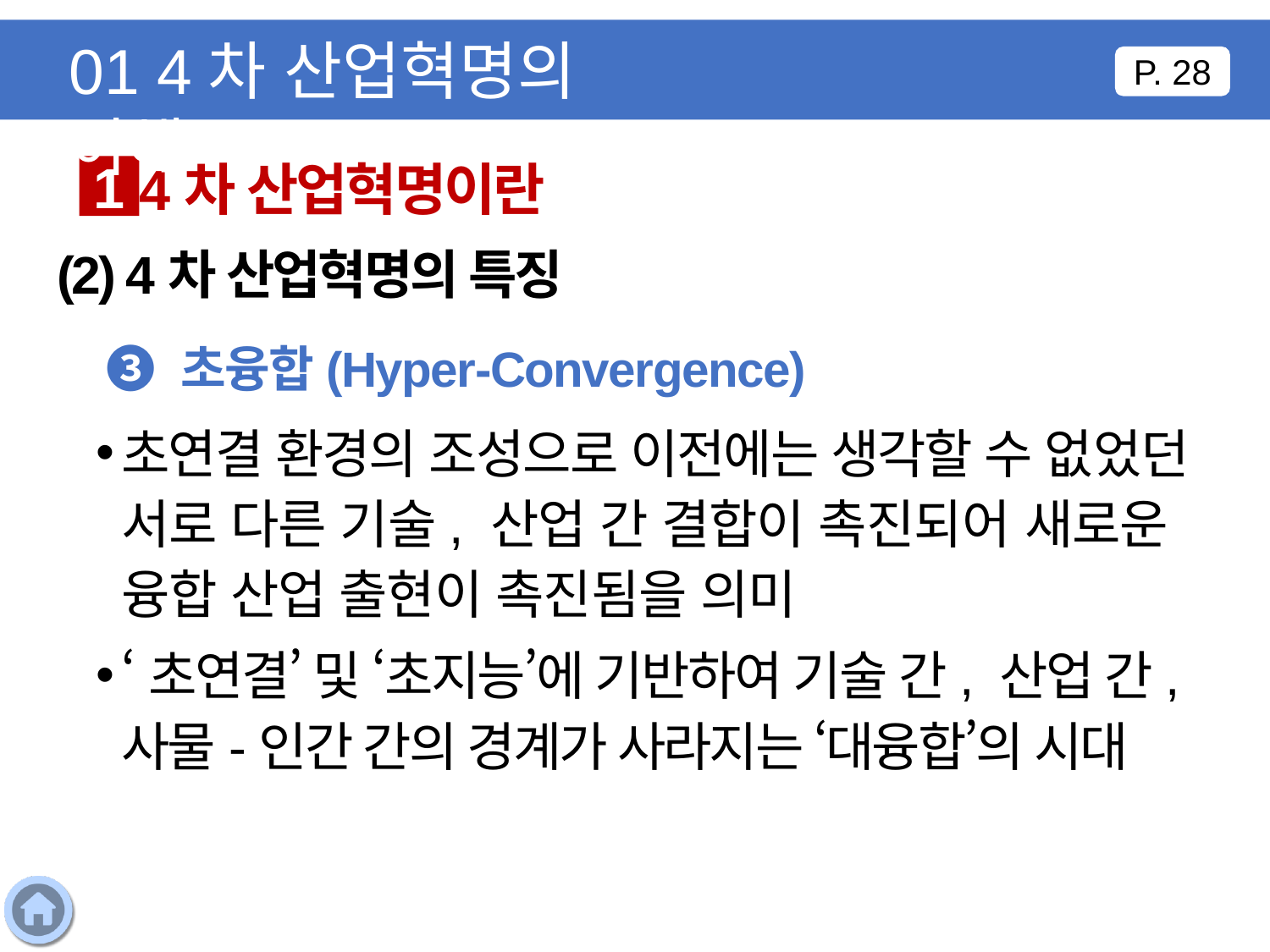

01 4차 산업혁명의 이해
P. 28
4차 산업혁명이란
1
(2) 4차 산업혁명의 특징
❸ 초융합(Hyper-Convergence)
초연결 환경의 조성으로 이전에는 생각할 수 없었던 서로 다른 기술, 산업 간 결합이 촉진되어 새로운 융합 산업 출현이 촉진됨을 의미
‘초연결’ 및 ‘초지능’에 기반하여 기술 간, 산업 간, 사물-인간 간의 경계가 사라지는 ‘대융합’의 시대